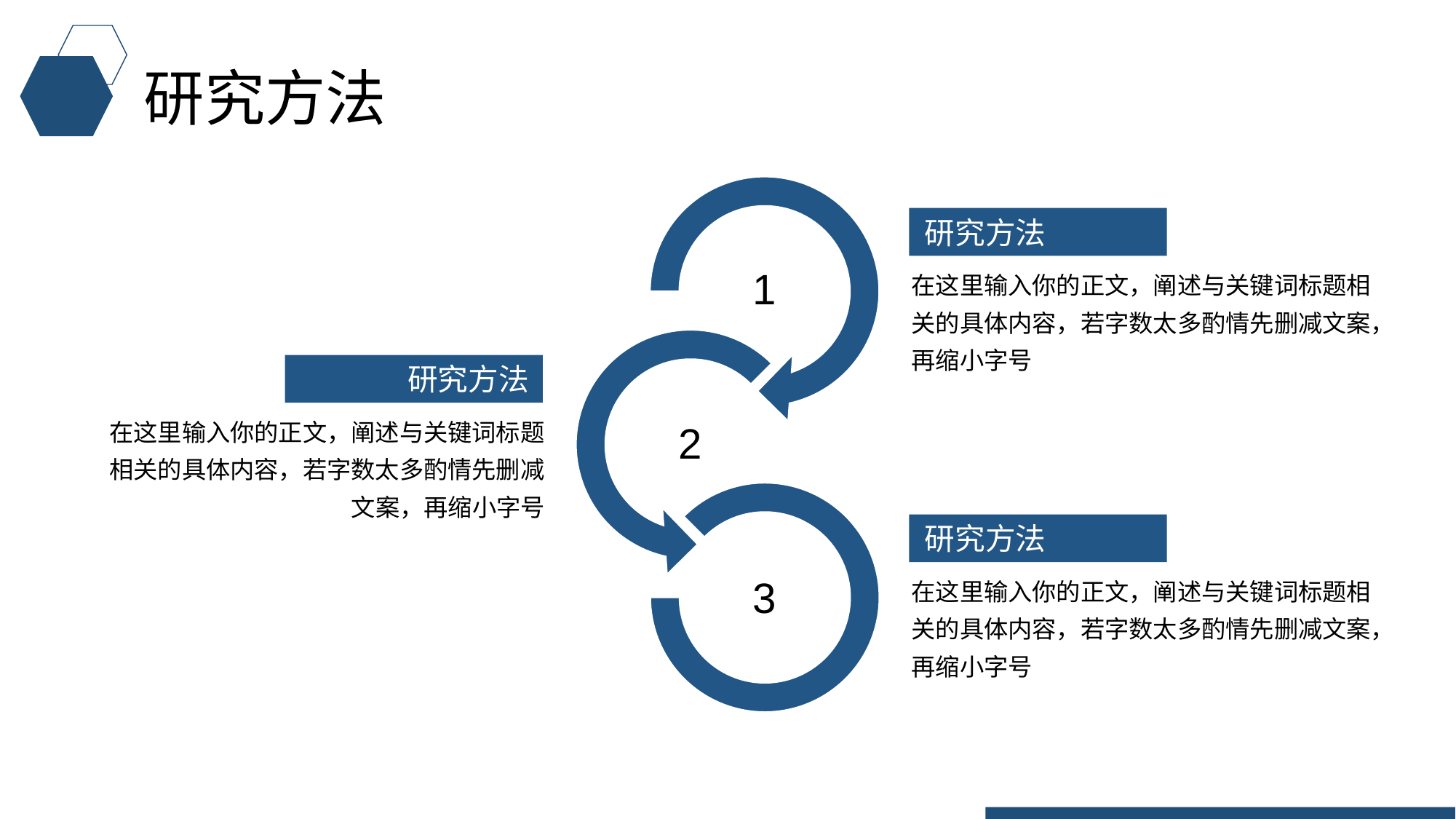

# 研究方法
1
2
3

研究方法
在这里输入你的正文，阐述与关键词标题相关的具体内容，若字数太多酌情先删减文案，再缩小字号

研究方法
在这里输入你的正文，阐述与关键词标题相关的具体内容，若字数太多酌情先删减文案，再缩小字号

研究方法
在这里输入你的正文，阐述与关键词标题相关的具体内容，若字数太多酌情先删减文案，再缩小字号